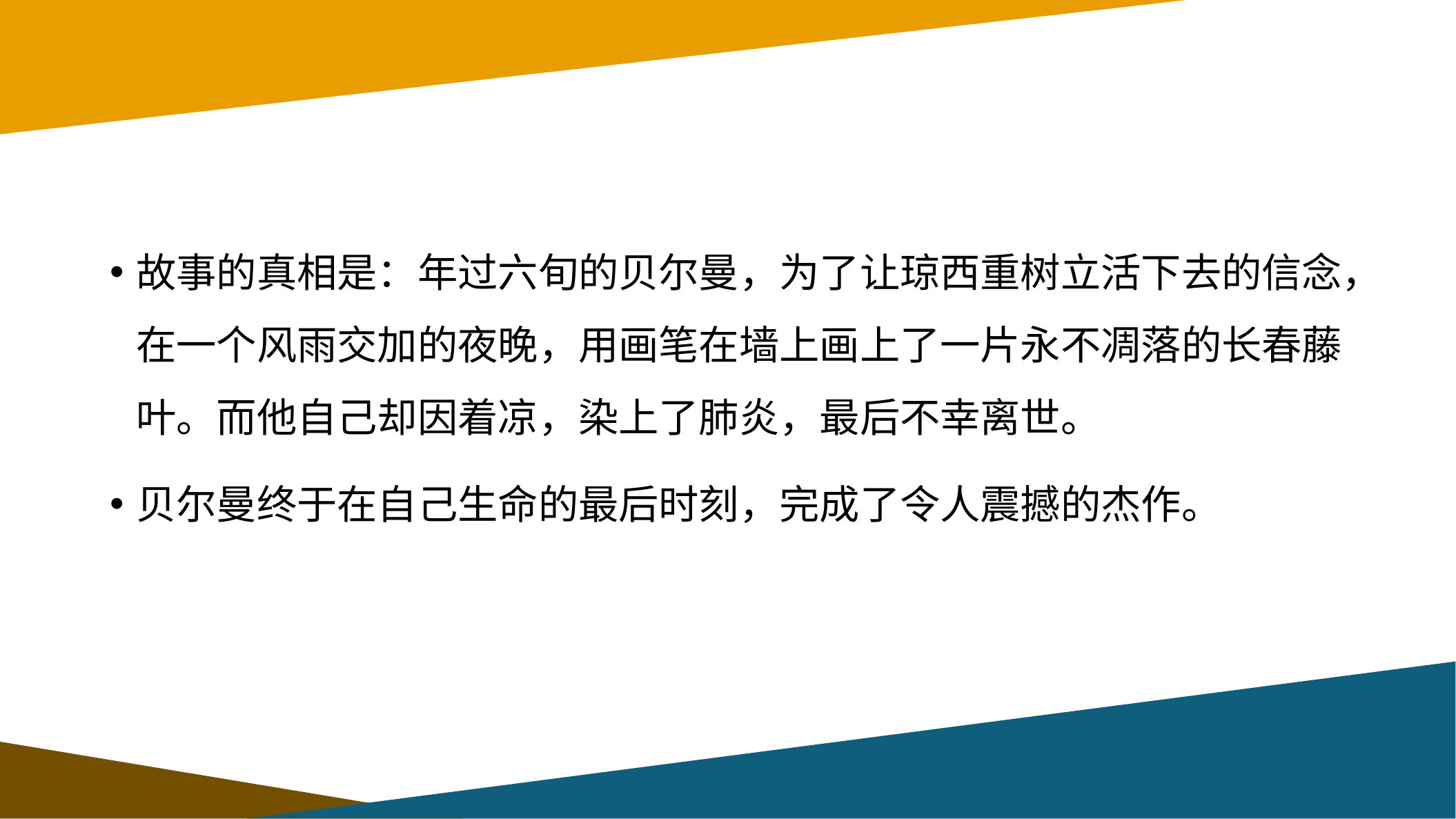

#
故事的真相是：年过六旬的贝尔曼，为了让琼西重树立活下去的信念，在一个风雨交加的夜晚，用画笔在墙上画上了一片永不凋落的长春藤叶。而他自己却因着凉，染上了肺炎，最后不幸离世。
贝尔曼终于在自己生命的最后时刻，完成了令人震撼的杰作。